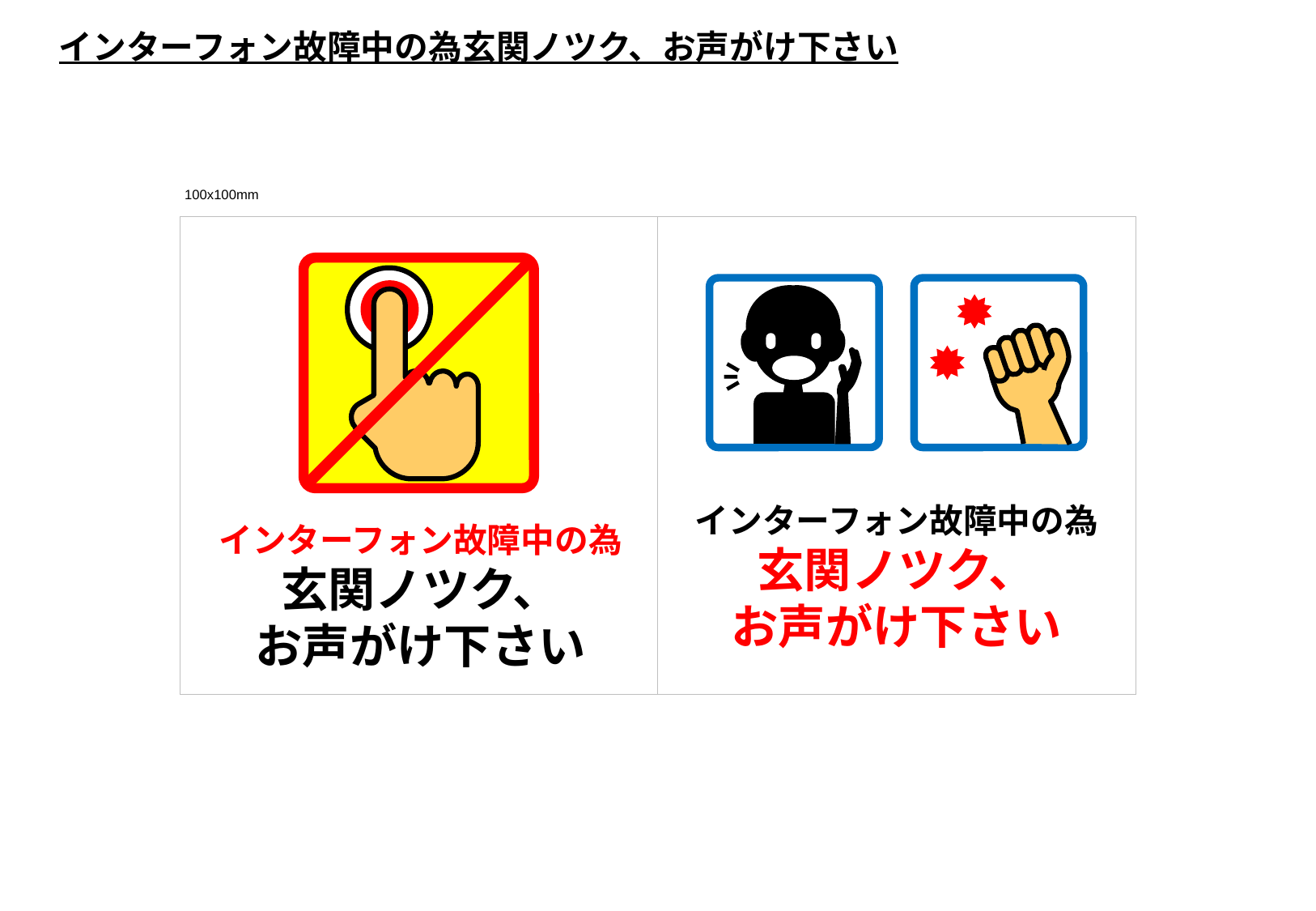

インターフォン故障中の為玄関ノツク、お声がけ下さい
100x100mm

インターフォン故障中の為
玄関ノツク、
お声がけ下さい
インターフォン故障中の為
玄関ノツク、
お声がけ下さい